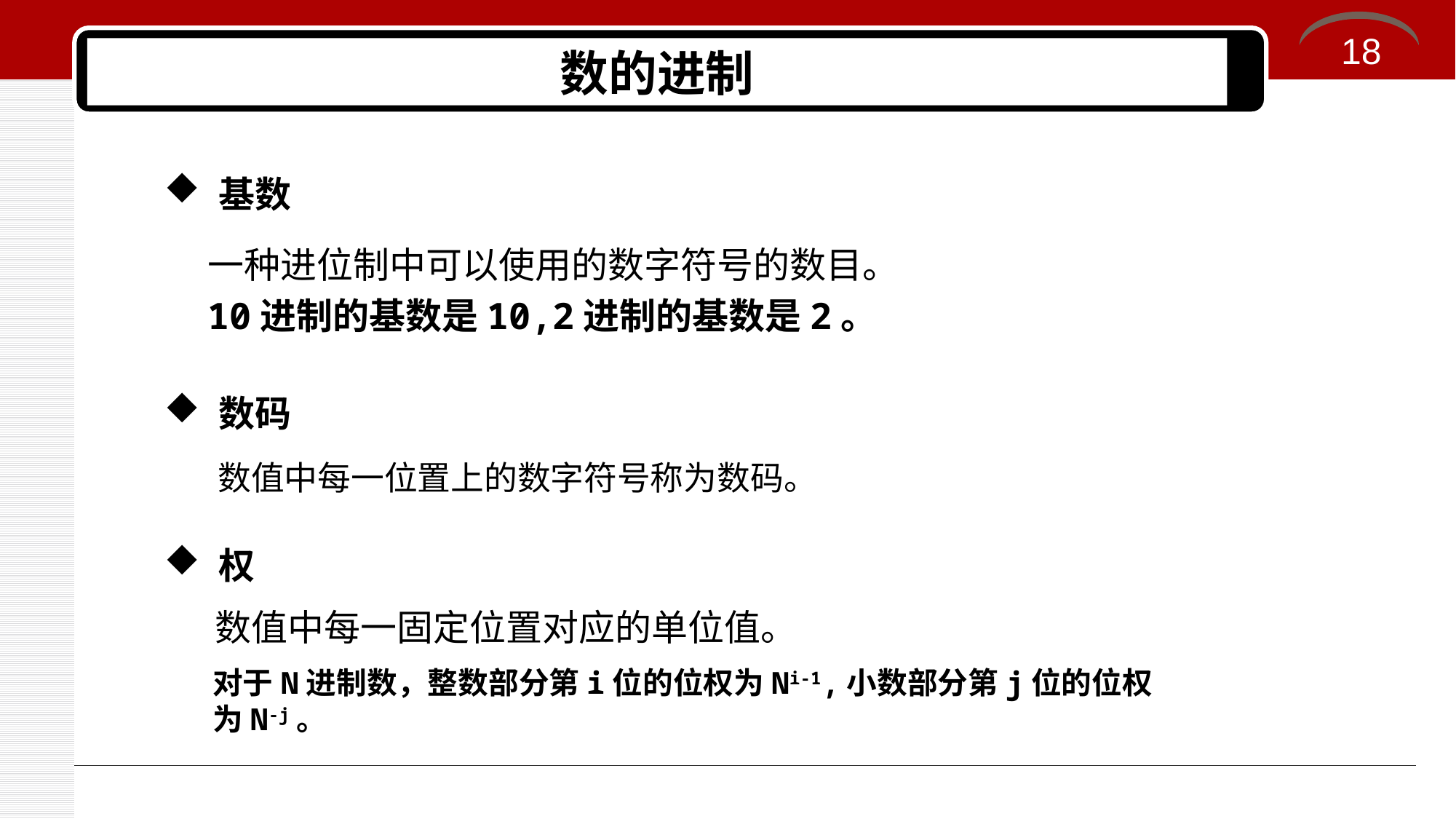

18
# 数的进制
基数
一种进位制中可以使用的数字符号的数目。
10进制的基数是10,2进制的基数是2。
数码
数值中每一位置上的数字符号称为数码。
权
数值中每一固定位置对应的单位值。
对于N进制数，整数部分第i位的位权为Ni-1,小数部分第j位的位权为N-j。